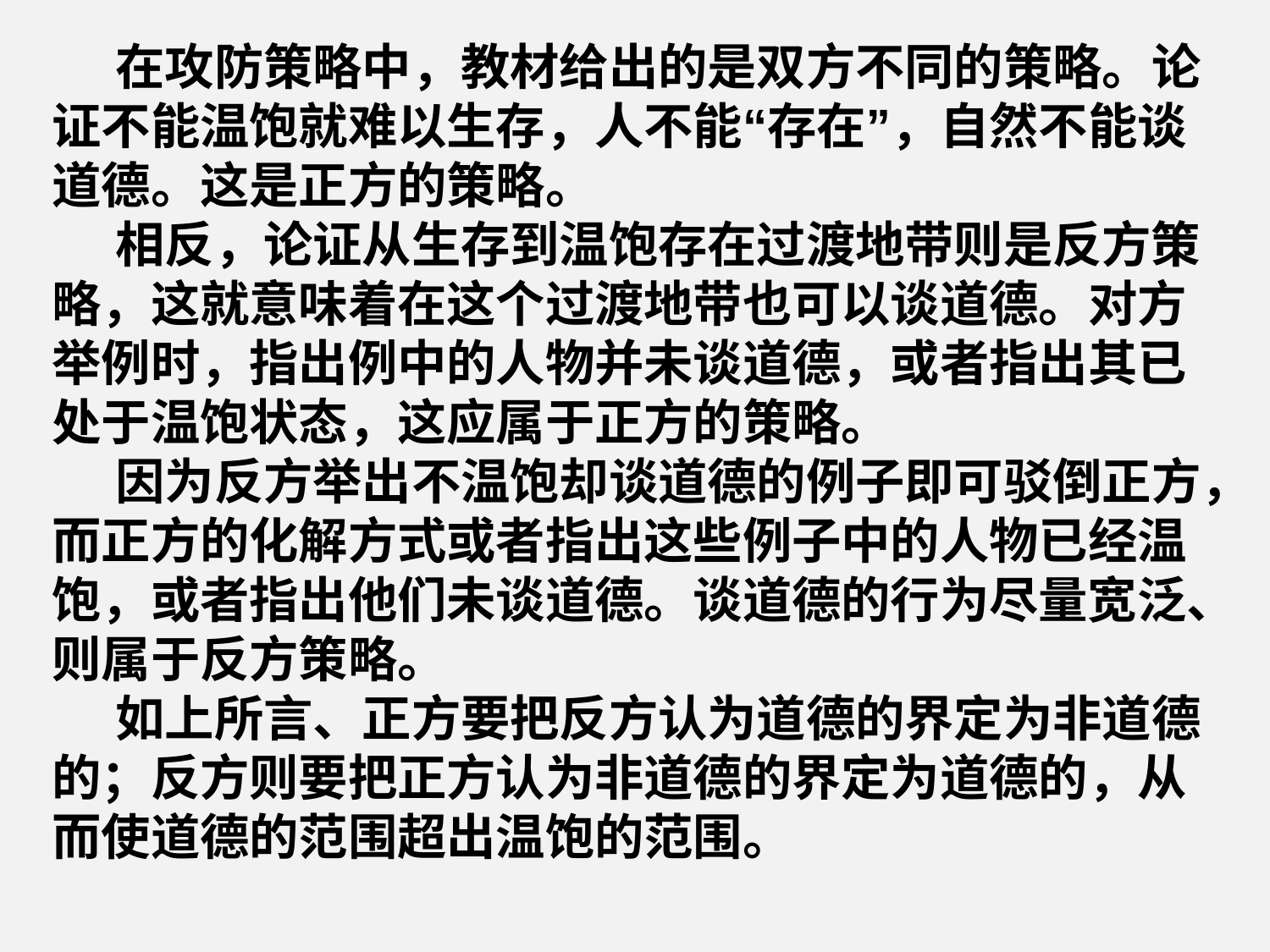

在攻防策略中，教材给出的是双方不同的策略。论证不能温饱就难以生存，人不能“存在”，自然不能谈道德。这是正方的策略。
相反，论证从生存到温饱存在过渡地带则是反方策略，这就意味着在这个过渡地带也可以谈道德。对方举例时，指出例中的人物并未谈道德，或者指出其已处于温饱状态，这应属于正方的策略。
因为反方举出不温饱却谈道德的例子即可驳倒正方，而正方的化解方式或者指出这些例子中的人物已经温饱，或者指出他们未谈道德。谈道德的行为尽量宽泛、则属于反方策略。
如上所言、正方要把反方认为道德的界定为非道德的；反方则要把正方认为非道德的界定为道德的，从而使道德的范围超出温饱的范围。